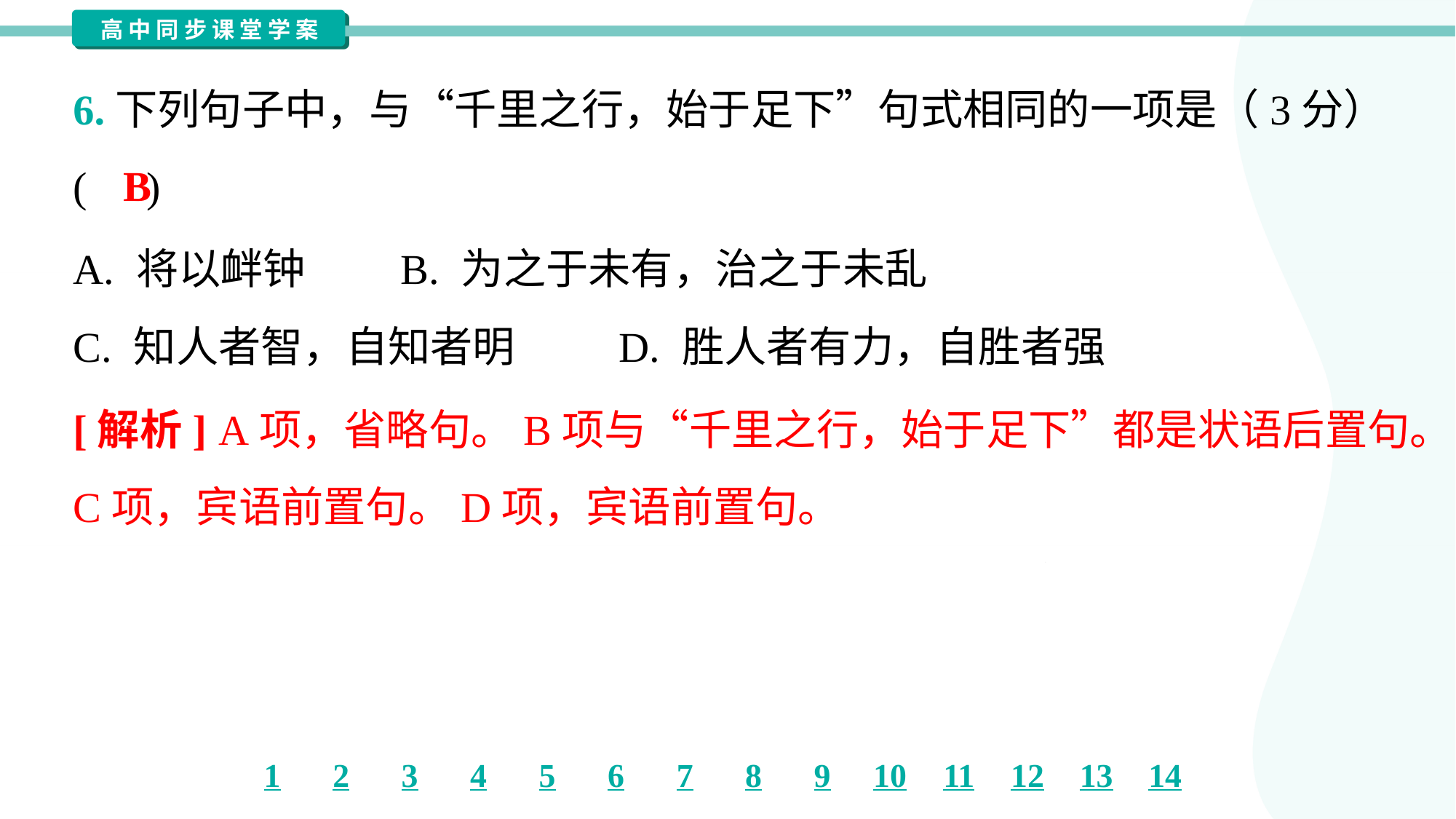

6.下列句子中，与“千里之行，始于足下”句式相同的一项是（3分）
(     )
B
A. 将以衅钟	B. 为之于未有，治之于未乱
C. 知人者智，自知者明	D. 胜人者有力，自胜者强
[解析] A项，省略句。B项与“千里之行，始于足下”都是状语后置句。
C项，宾语前置句。D项，宾语前置句。